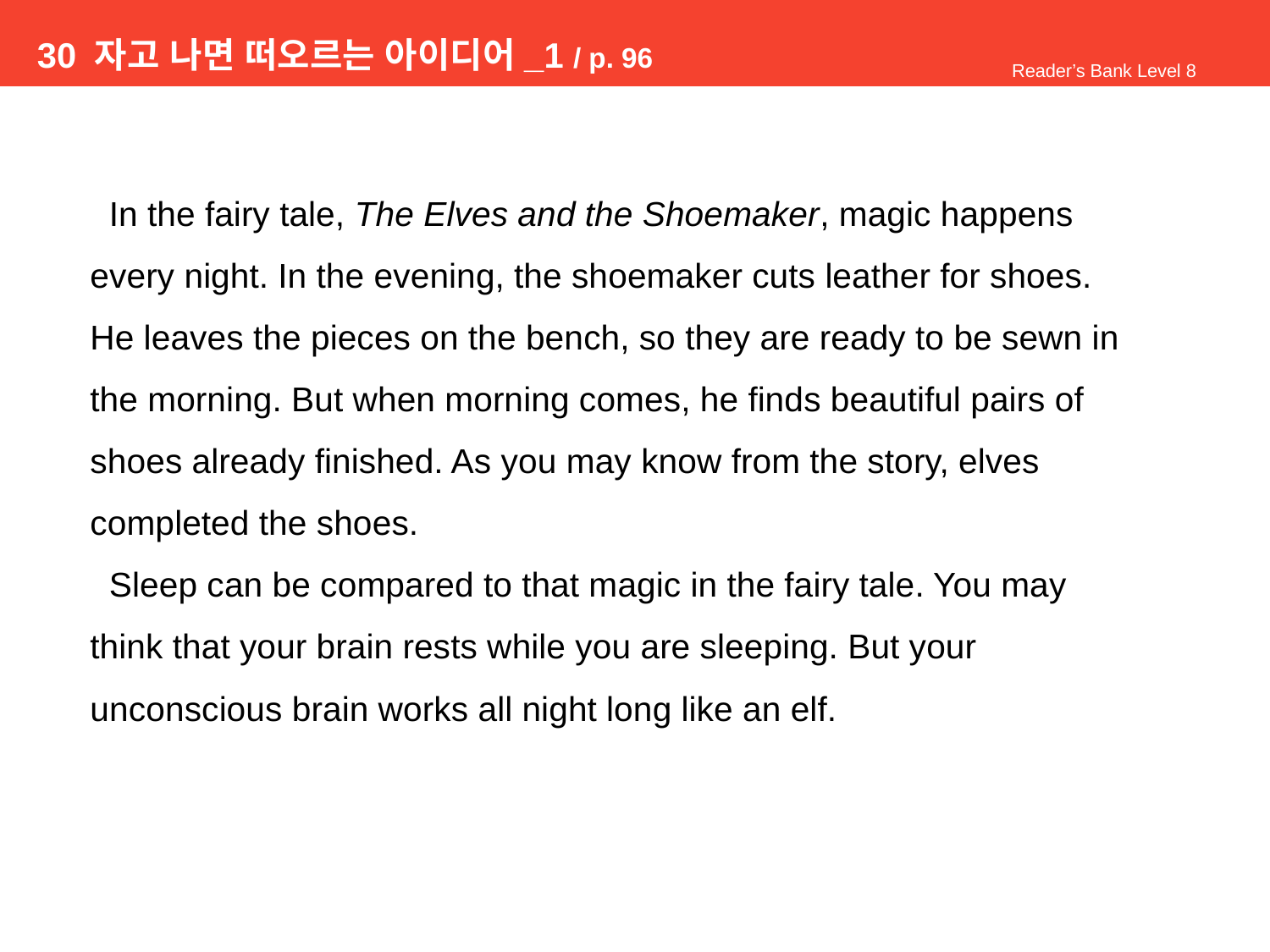

# 30 자고 나면 떠오르는 아이디어_1 / p. 96
Reader’s Bank Level 8

  In the fairy tale, The Elves and the Shoemaker, magic happens
every night. In the evening, the shoemaker cuts leather for shoes.
He leaves the pieces on the bench, so they are ready to be sewn in
the morning. But when morning comes, he finds beautiful pairs of
shoes already finished. As you may know from the story, elves
completed the shoes.
  Sleep can be compared to that magic in the fairy tale. You may
think that your brain rests while you are sleeping. But your
unconscious brain works all night long like an elf.